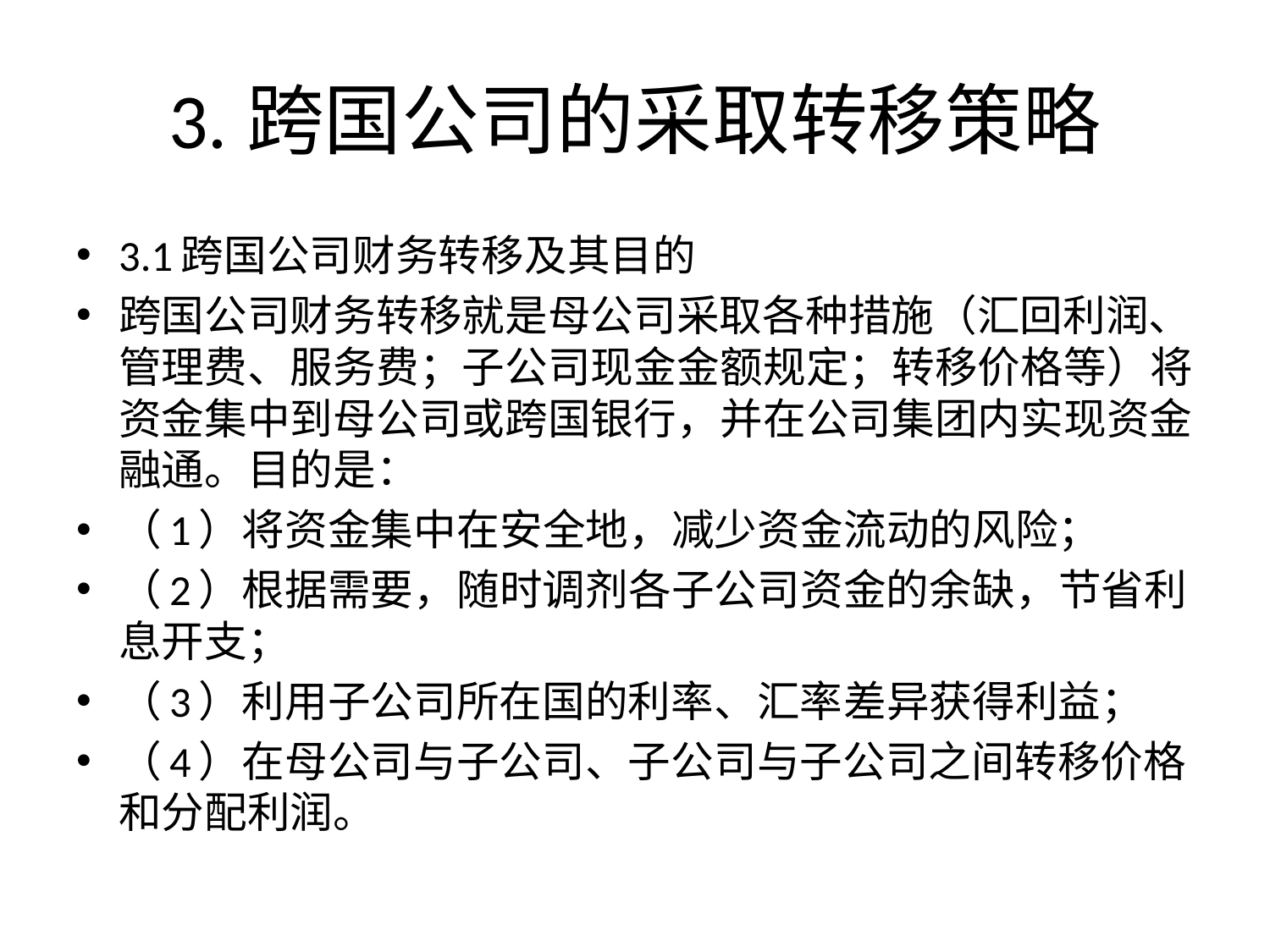

# 3.跨国公司的采取转移策略
3.1跨国公司财务转移及其目的
跨国公司财务转移就是母公司采取各种措施（汇回利润、管理费、服务费；子公司现金金额规定；转移价格等）将资金集中到母公司或跨国银行，并在公司集团内实现资金融通。目的是：
（1）将资金集中在安全地，减少资金流动的风险；
（2）根据需要，随时调剂各子公司资金的余缺，节省利息开支；
（3）利用子公司所在国的利率、汇率差异获得利益；
（4）在母公司与子公司、子公司与子公司之间转移价格和分配利润。